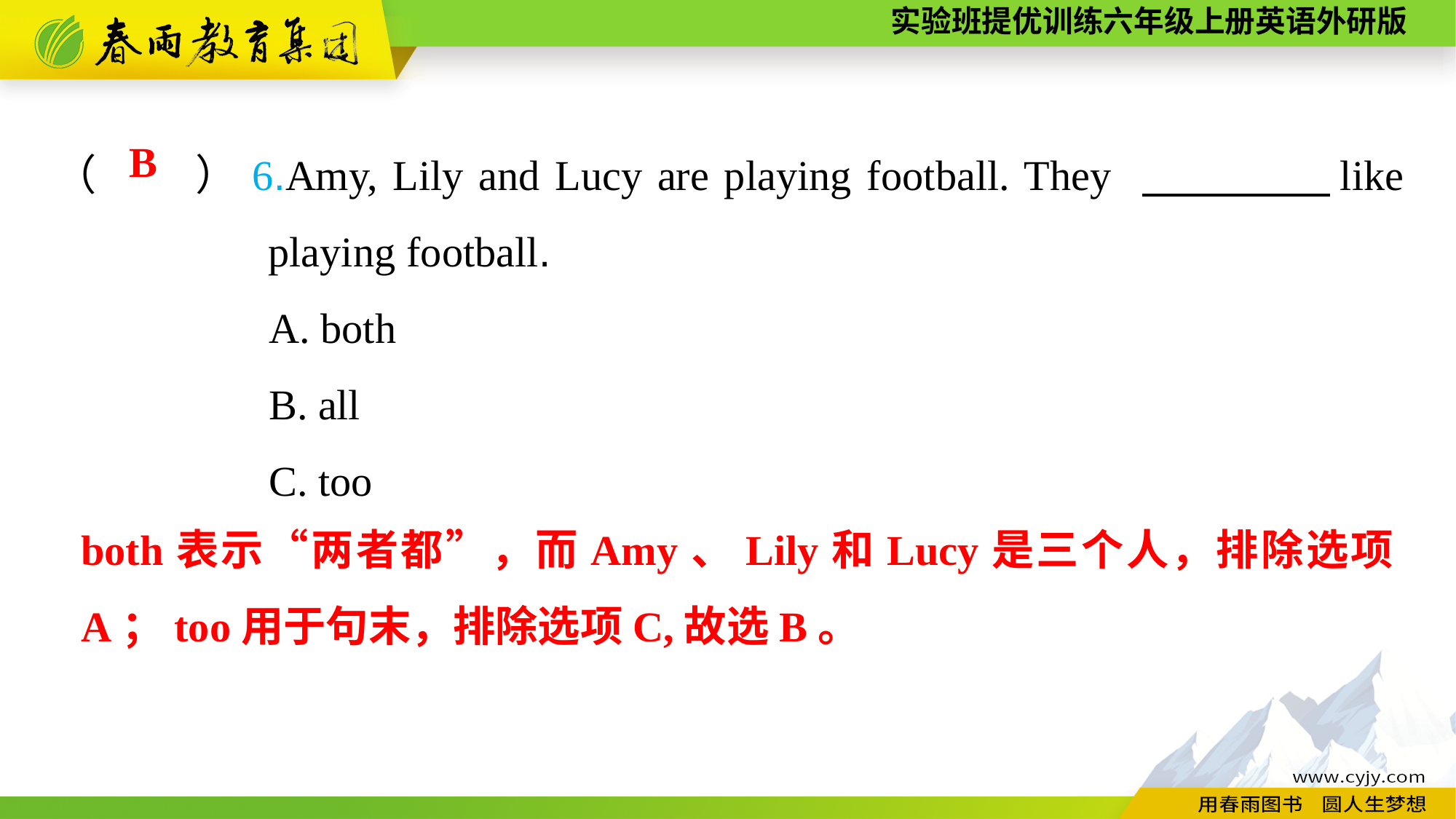

（　　）6.Amy, Lily and Lucy are playing football. They 　　　　like playing football.
A. both
B. all
C. too
B
both表示“两者都”，而Amy、Lily和Lucy是三个人，排除选项A；too用于句末，排除选项C,故选B。